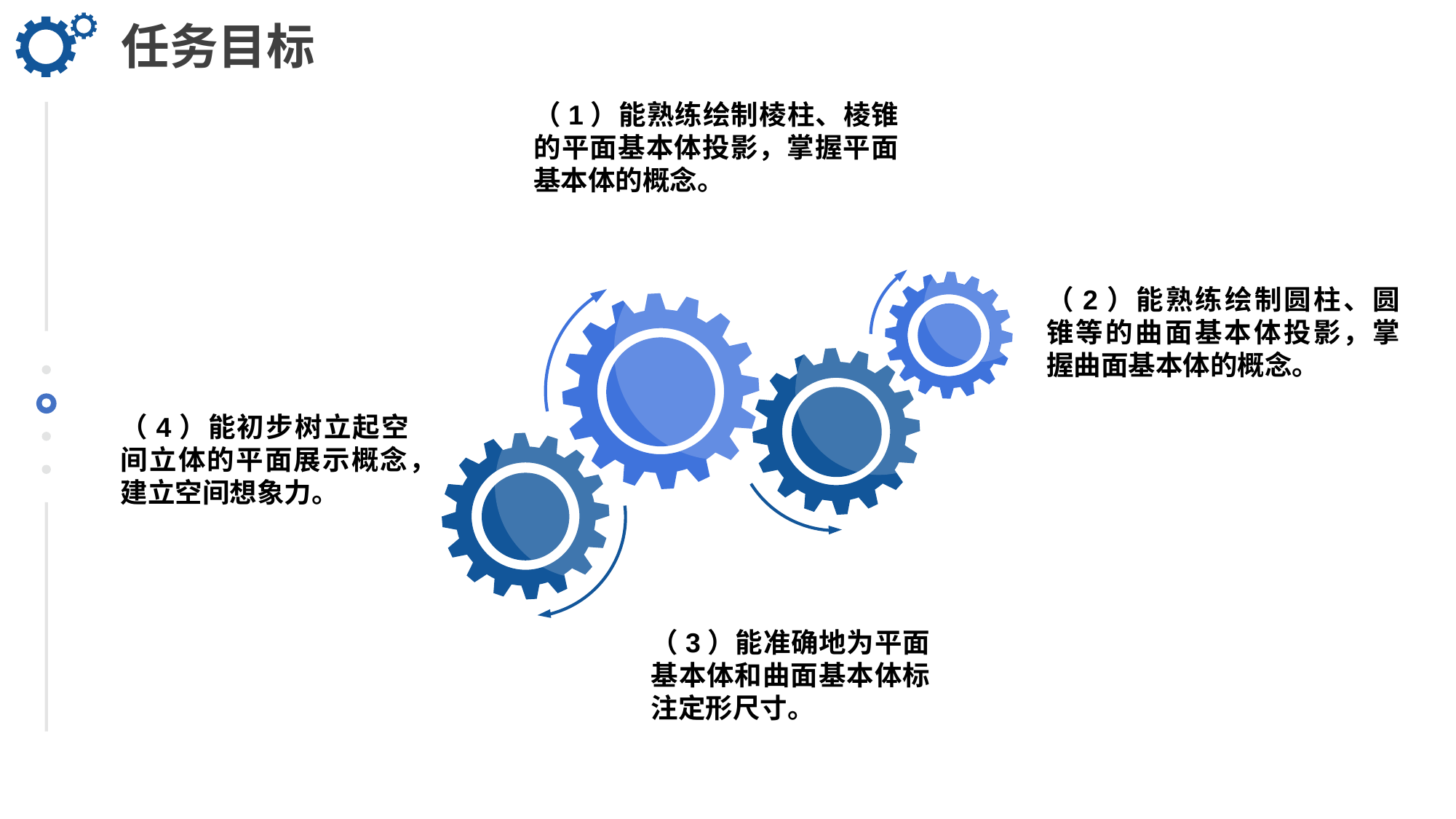

任务目标
（1）能熟练绘制棱柱、棱锥的平面基本体投影，掌握平面基本体的概念。

（2）能熟练绘制圆柱、圆锥等的曲面基本体投影，掌握曲面基本体的概念。
（4）能初步树立起空间立体的平面展示概念，建立空间想象力。
（3）能准确地为平面基本体和曲面基本体标注定形尺寸。
7